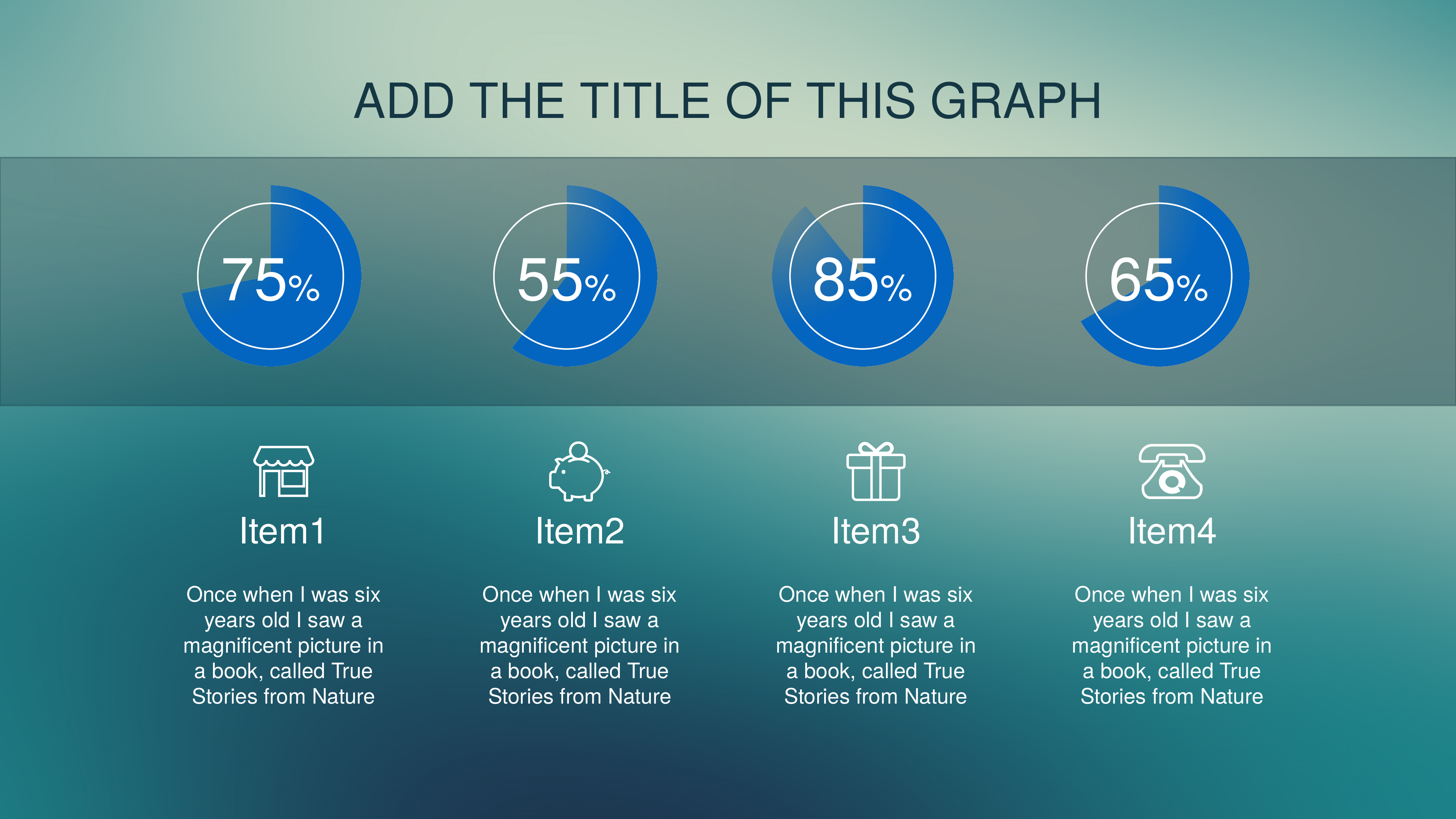

ADD THE TITLE OF THIS GRAPH

### Chart

| Category | 销售额 |
|---|---|
| 第一季度 | 8.2 |
| 第二季度 | 3.2 |
75%

### Chart

| Category | 销售额 |
|---|---|
| 第一季度 | 7.6 |
| 第二季度 | 5.0 |
55%

### Chart

| Category | 销售额 |
|---|---|
| 第一季度 | 8.2 |
| 第二季度 | 1.0 |
85%

### Chart

| Category | 销售额 |
|---|---|
| 第一季度 | 2.0 |
| 第二季度 | 1.0 |
65%

Item2
Once when I was six years old I saw a magnificent picture in a book, called True Stories from Nature

Item3
Once when I was six years old I saw a magnificent picture in a book, called True Stories from Nature

Item4
Once when I was six years old I saw a magnificent picture in a book, called True Stories from Nature

Item1
Once when I was six years old I saw a magnificent picture in a book, called True Stories from Nature